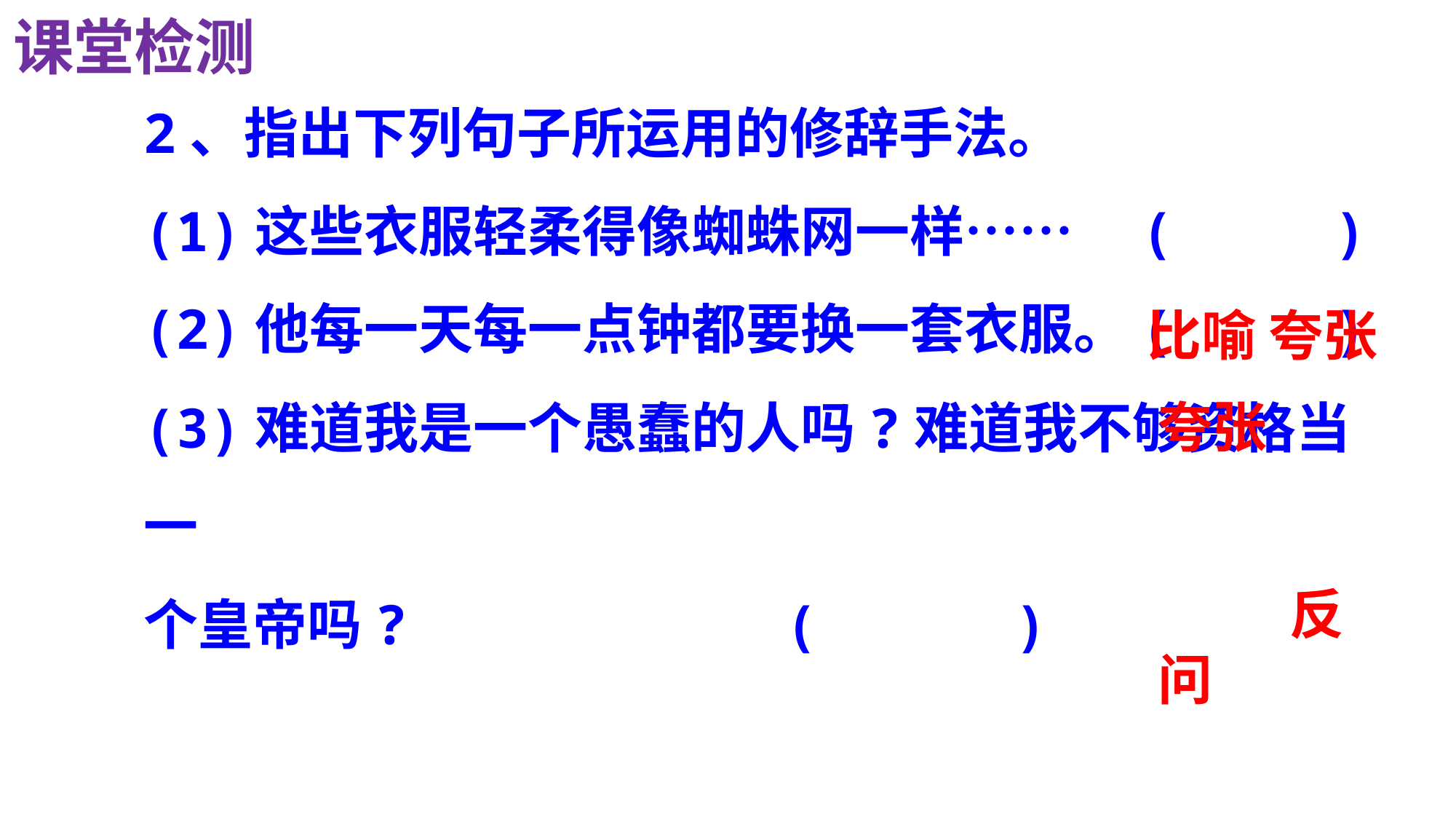

课堂检测
2、指出下列句子所运用的修辞手法。
(1)这些衣服轻柔得像蜘蛛网一样……　(　　  )
(2)他每一天每一点钟都要换一套衣服。(　　  )
(3)难道我是一个愚蠢的人吗?难道我不够资格当一
个皇帝吗?　                        (      )
比喻 夸张
夸张
                                         反问